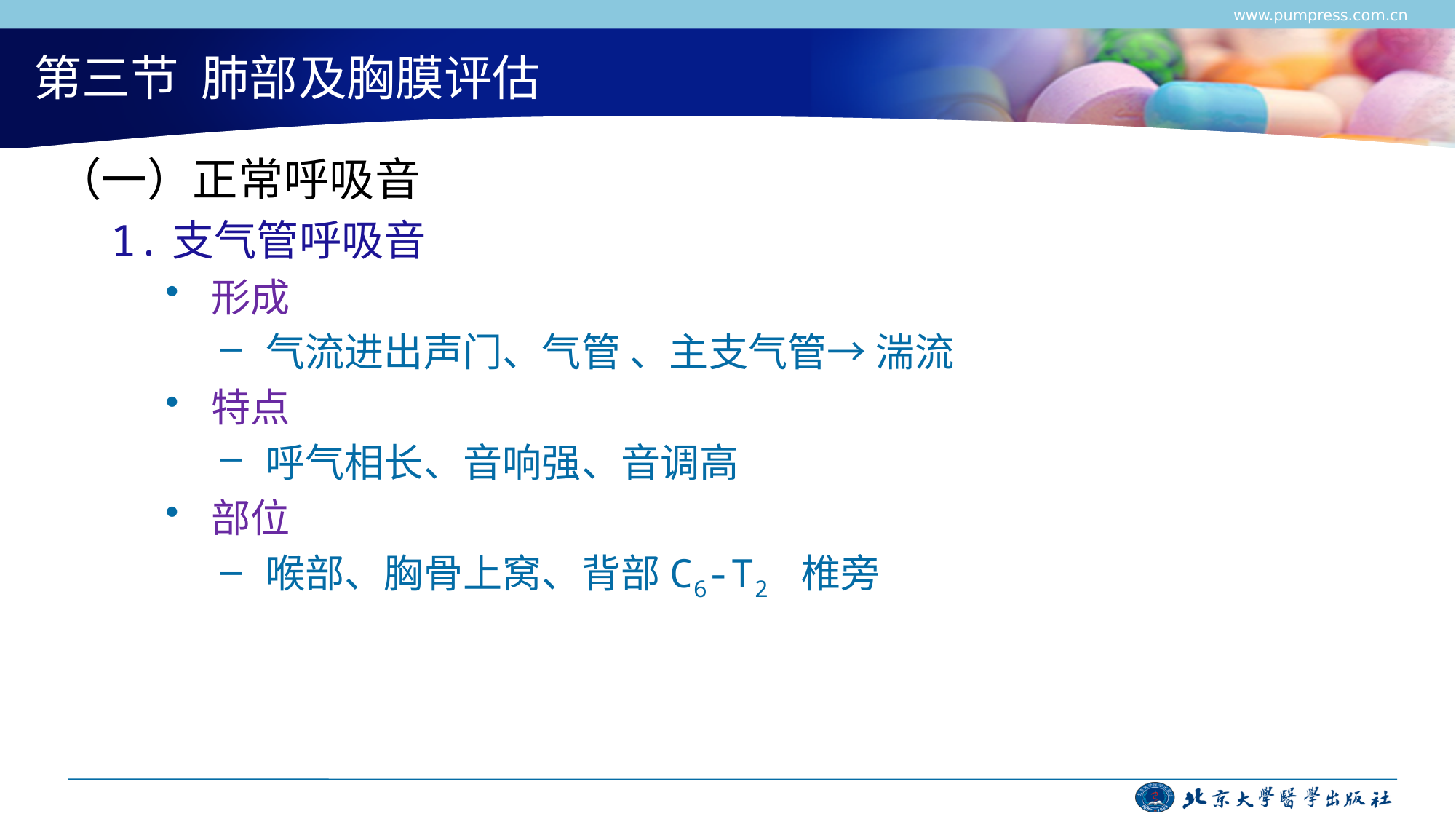

www.pumpress.com.cn
# 第三节  肺部及胸膜评估
（一）正常呼吸音
1.支气管呼吸音
 形成
 气流进出声门、气管 、主支气管→ 湍流
 特点
 呼气相长、音响强、音调高
 部位
 喉部、胸骨上窝、背部C6-T2 椎旁